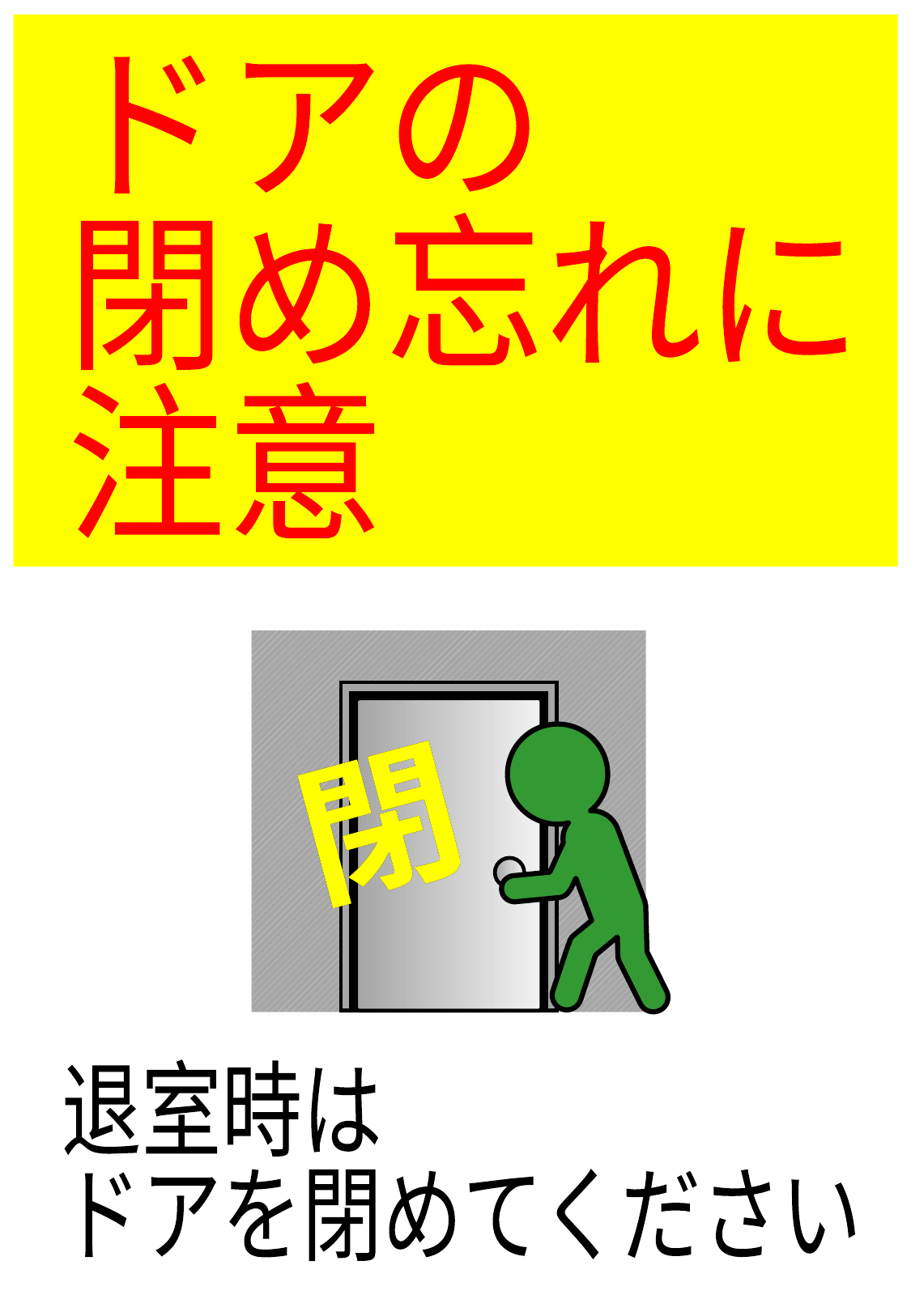

ドアの
閉め忘れに
注意

閉
閉

退室時は
ドアを閉めてください